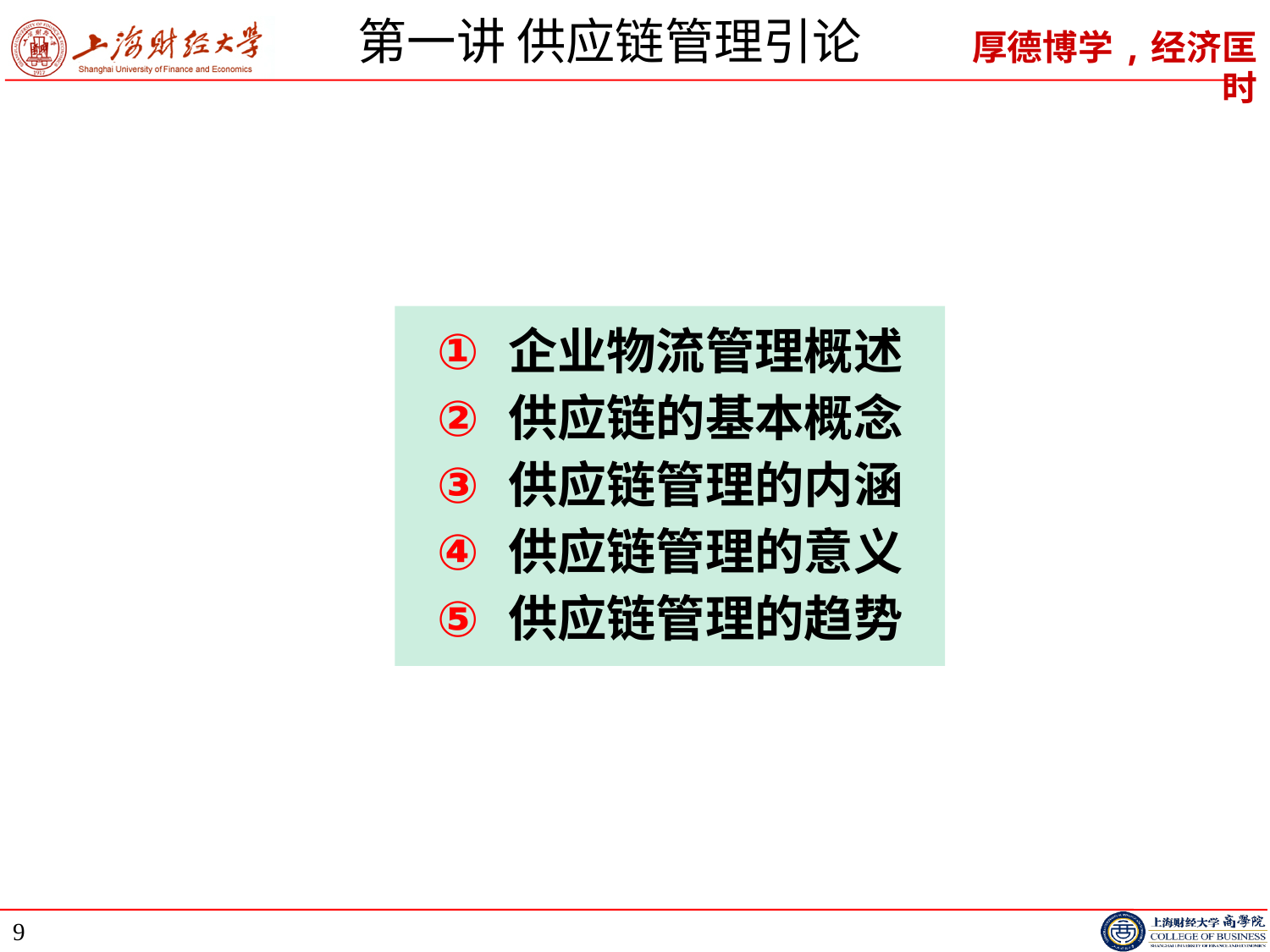

# 第一讲 供应链管理引论
企业物流管理概述
供应链的基本概念
供应链管理的内涵
供应链管理的意义
供应链管理的趋势
9